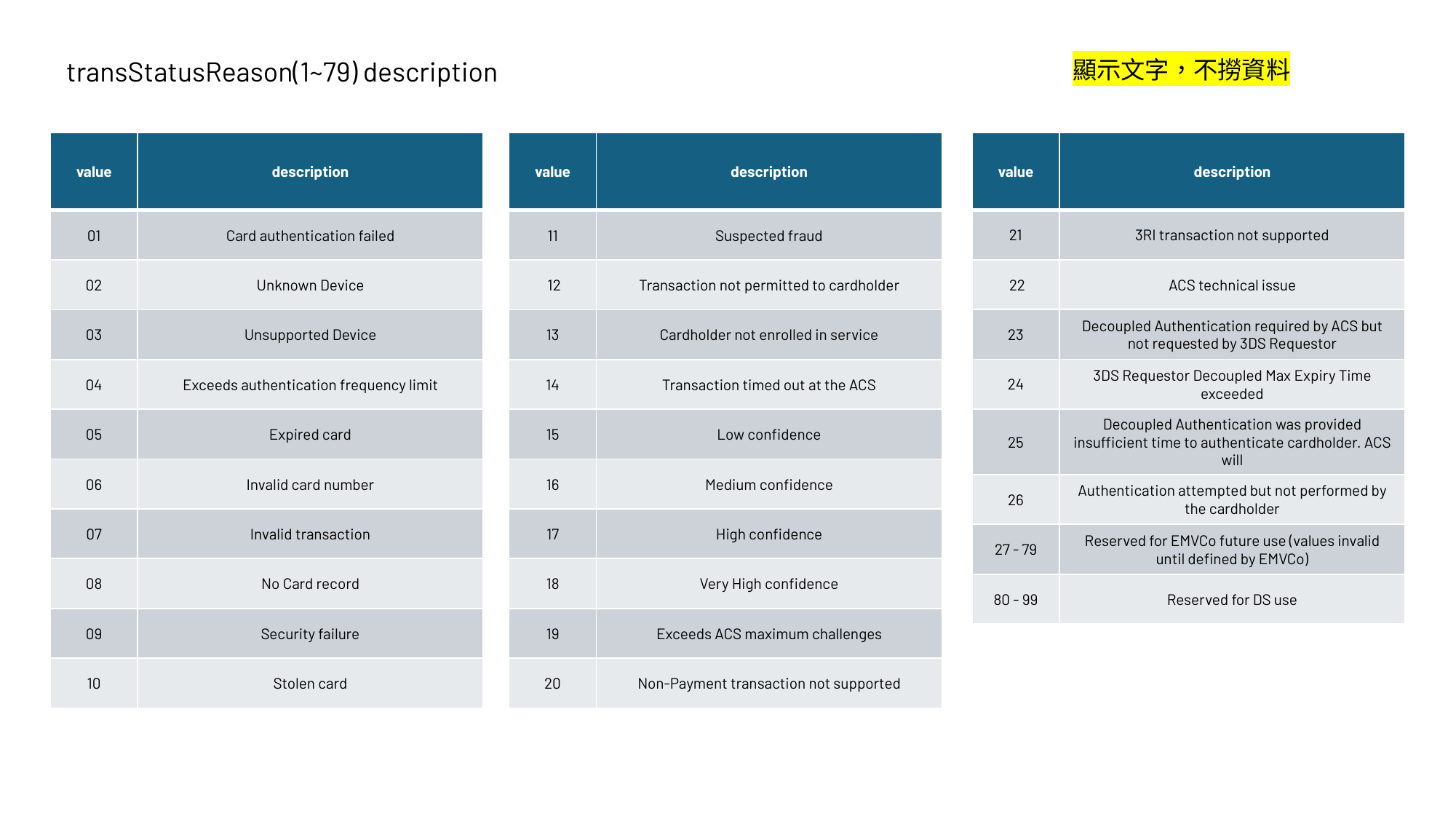

transStatusReason(1~79) description
顯示文字，不撈資料
| value | description |
| --- | --- |
| 21 | 3RI transaction not supported |
| 22 | ACS technical issue |
| 23 | Decoupled Authentication required by ACS but not requested by 3DS Requestor |
| 24 | 3DS Requestor Decoupled Max Expiry Time exceeded |
| 25 | Decoupled Authentication was provided insufficient time to authenticate cardholder. ACS will |
| 26 | Authentication attempted but not performed by the cardholder |
| 27 - 79 | Reserved for EMVCo future use (values invalid until defined by EMVCo) |
| 80 - 99 | Reserved for DS use |
| value | description |
| --- | --- |
| 11 | Suspected fraud |
| 12 | Transaction not permitted to cardholder |
| 13 | Cardholder not enrolled in service |
| 14 | Transaction timed out at the ACS |
| 15 | Low confidence |
| 16 | Medium confidence |
| 17 | High confidence |
| 18 | Very High confidence |
| 19 | Exceeds ACS maximum challenges |
| 20 | Non-Payment transaction not supported |
| value | description |
| --- | --- |
| 01 | Card authentication failed |
| 02 | Unknown Device |
| 03 | Unsupported Device |
| 04 | Exceeds authentication frequency limit |
| 05 | Expired card |
| 06 | Invalid card number |
| 07 | Invalid transaction |
| 08 | No Card record |
| 09 | Security failure |
| 10 | Stolen card |